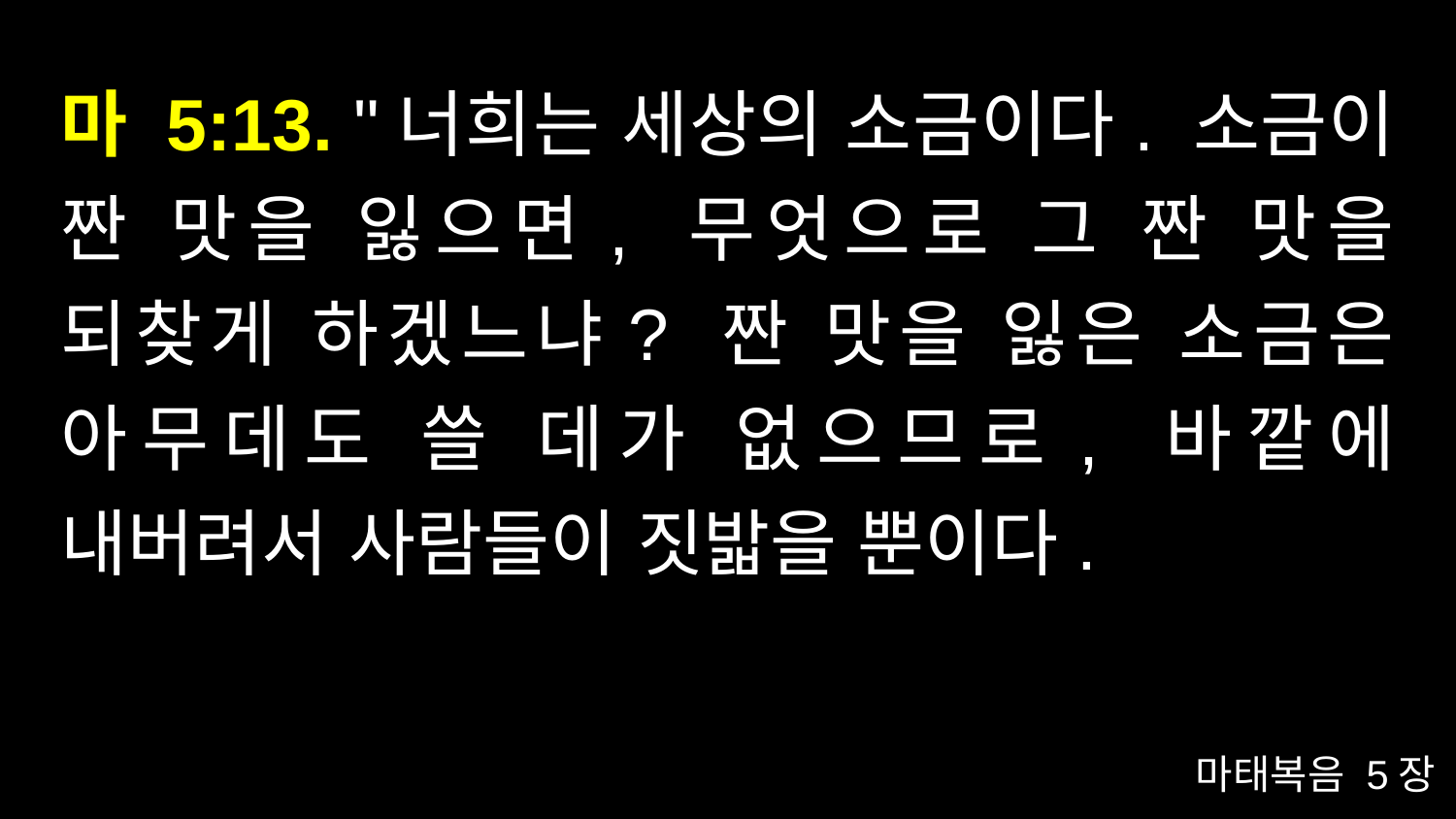

# 마 5:13. "너희는 세상의 소금이다. 소금이 짠 맛을 잃으면, 무엇으로 그 짠 맛을 되찾게 하겠느냐? 짠 맛을 잃은 소금은 아무데도 쓸 데가 없으므로, 바깥에 내버려서 사람들이 짓밟을 뿐이다.
마태복음 5장